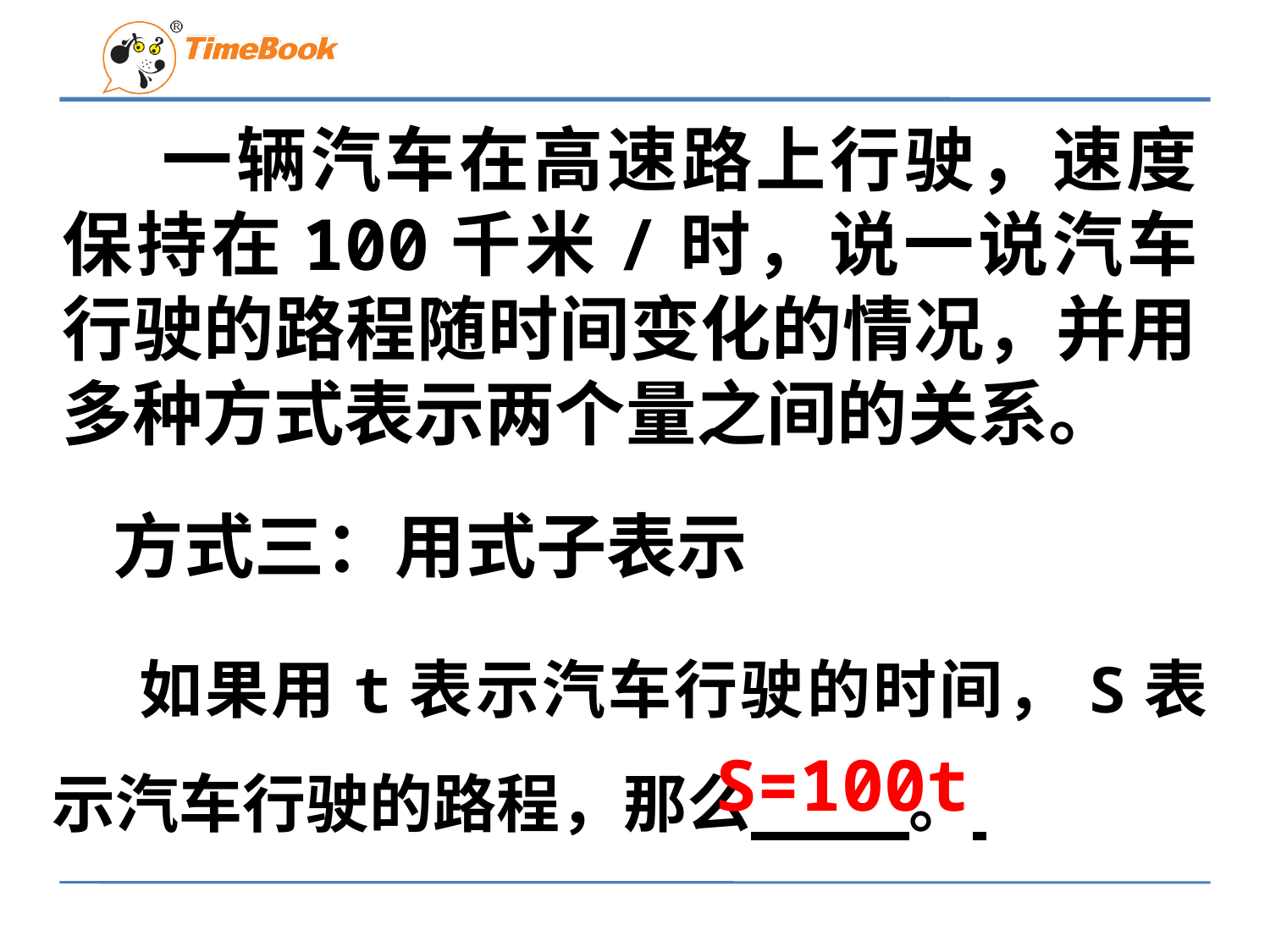

一辆汽车在高速路上行驶，速度保持在100千米/时，说一说汽车行驶的路程随时间变化的情况，并用多种方式表示两个量之间的关系。
方式三：用式子表示
    如果用t表示汽车行驶的时间，S表示汽车行驶的路程，那么           。
S=100t